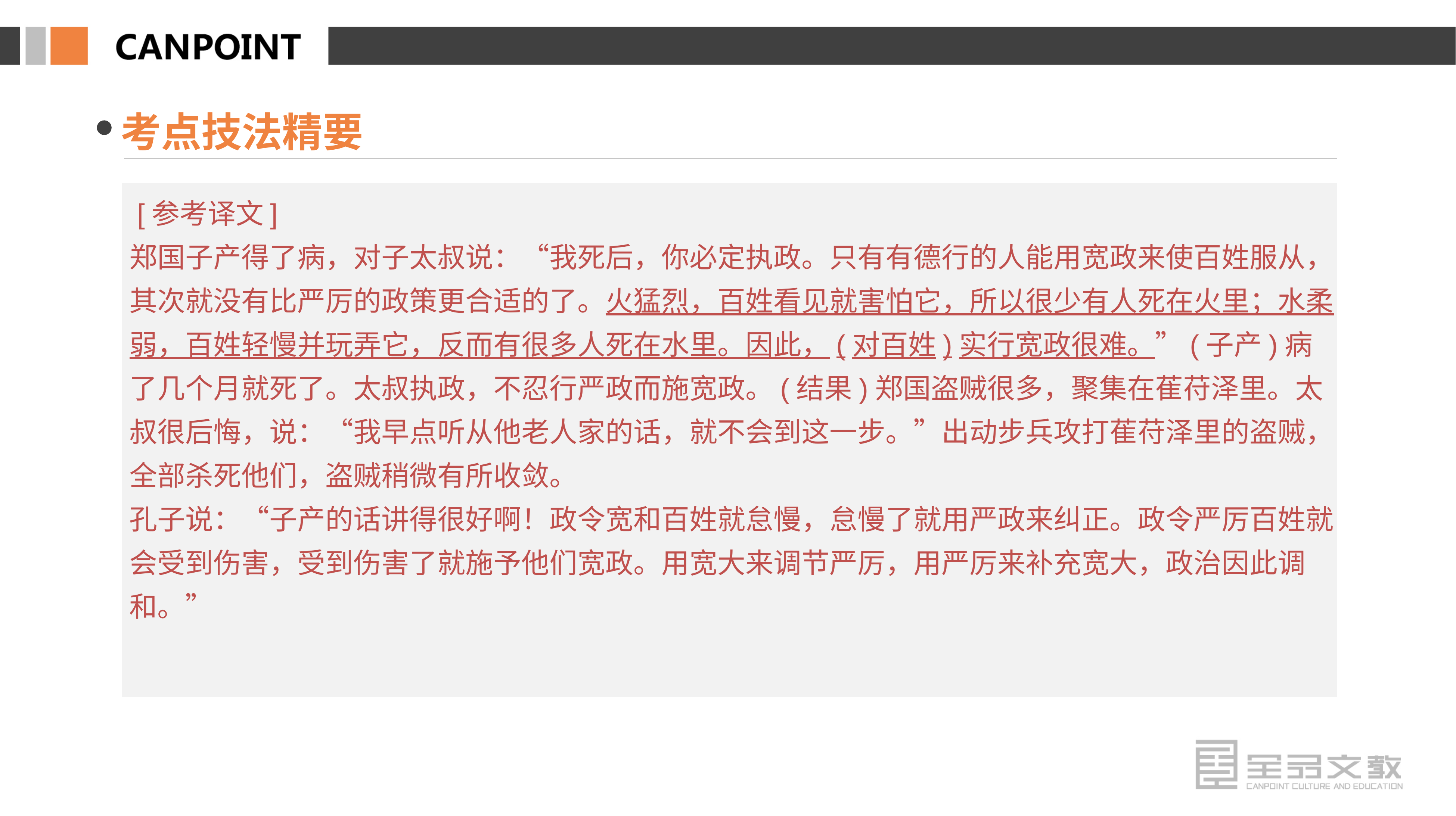

考点技法精要

 [参考译文]
郑国子产得了病，对子太叔说：“我死后，你必定执政。只有有德行的人能用宽政来使百姓服从，其次就没有比严厉的政策更合适的了。火猛烈，百姓看见就害怕它，所以很少有人死在火里；水柔弱，百姓轻慢并玩弄它，反而有很多人死在水里。因此，(对百姓)实行宽政很难。”(子产)病了几个月就死了。太叔执政，不忍行严政而施宽政。(结果)郑国盗贼很多，聚集在萑苻泽里。太叔很后悔，说：“我早点听从他老人家的话，就不会到这一步。”出动步兵攻打萑苻泽里的盗贼，全部杀死他们，盗贼稍微有所收敛。
孔子说：“子产的话讲得很好啊！政令宽和百姓就怠慢，怠慢了就用严政来纠正。政令严厉百姓就会受到伤害，受到伤害了就施予他们宽政。用宽大来调节严厉，用严厉来补充宽大，政治因此调和。”